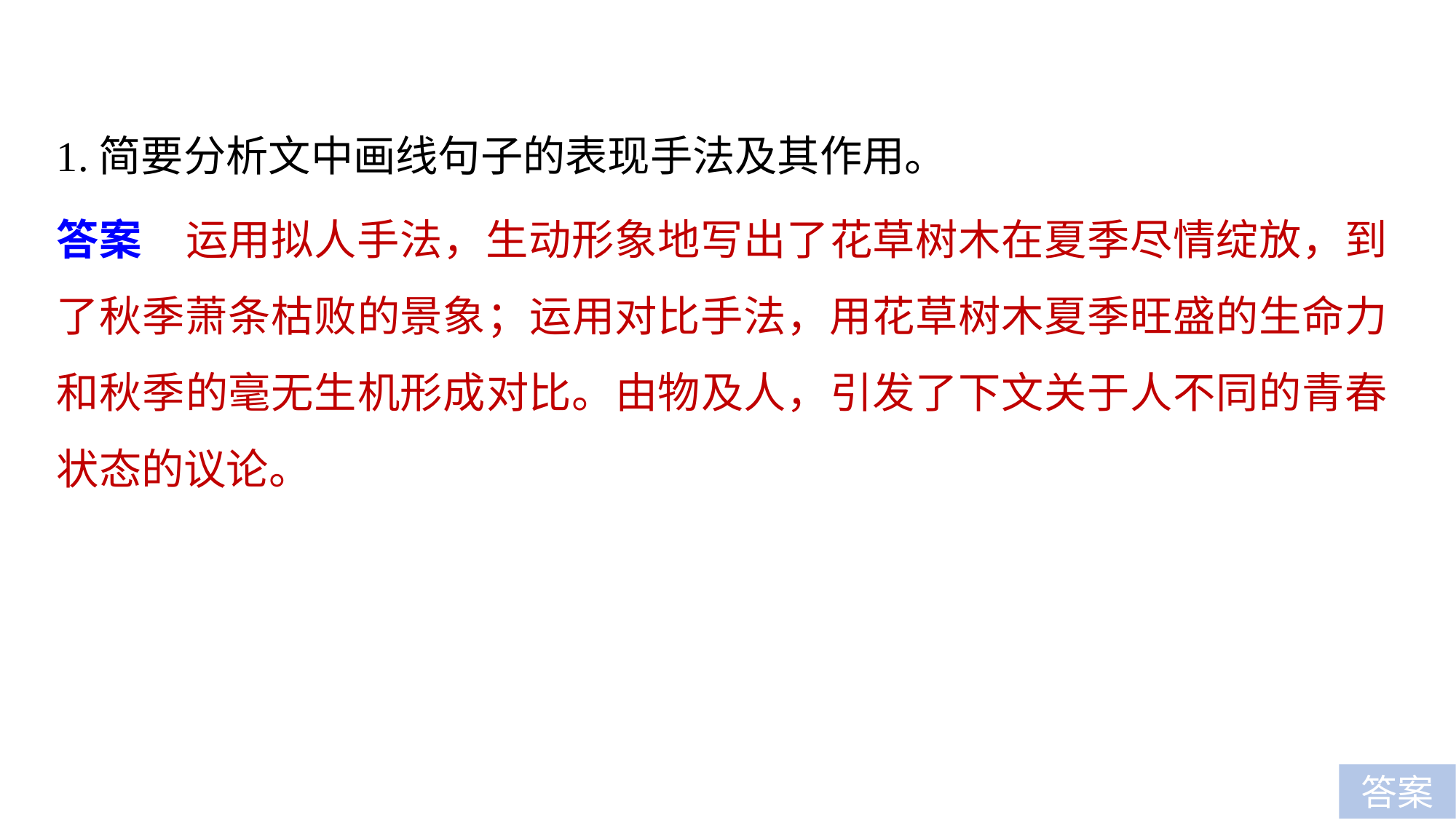

1.简要分析文中画线句子的表现手法及其作用。
答案　运用拟人手法，生动形象地写出了花草树木在夏季尽情绽放，到了秋季萧条枯败的景象；运用对比手法，用花草树木夏季旺盛的生命力和秋季的毫无生机形成对比。由物及人，引发了下文关于人不同的青春状态的议论。
答案